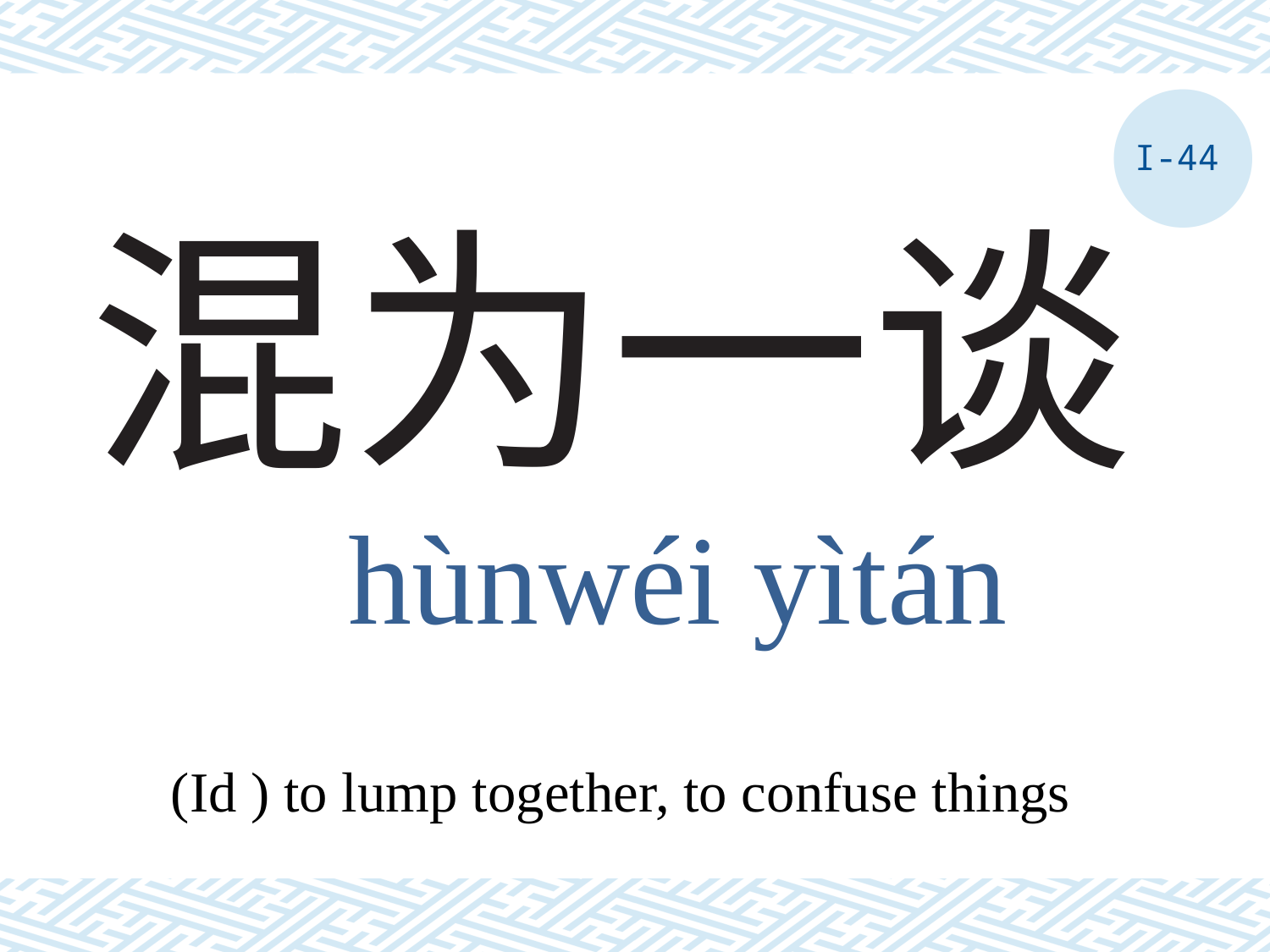

I-44
# 混为一谈
hùnwéi yìtán
(Id ) to lump together, to confuse things